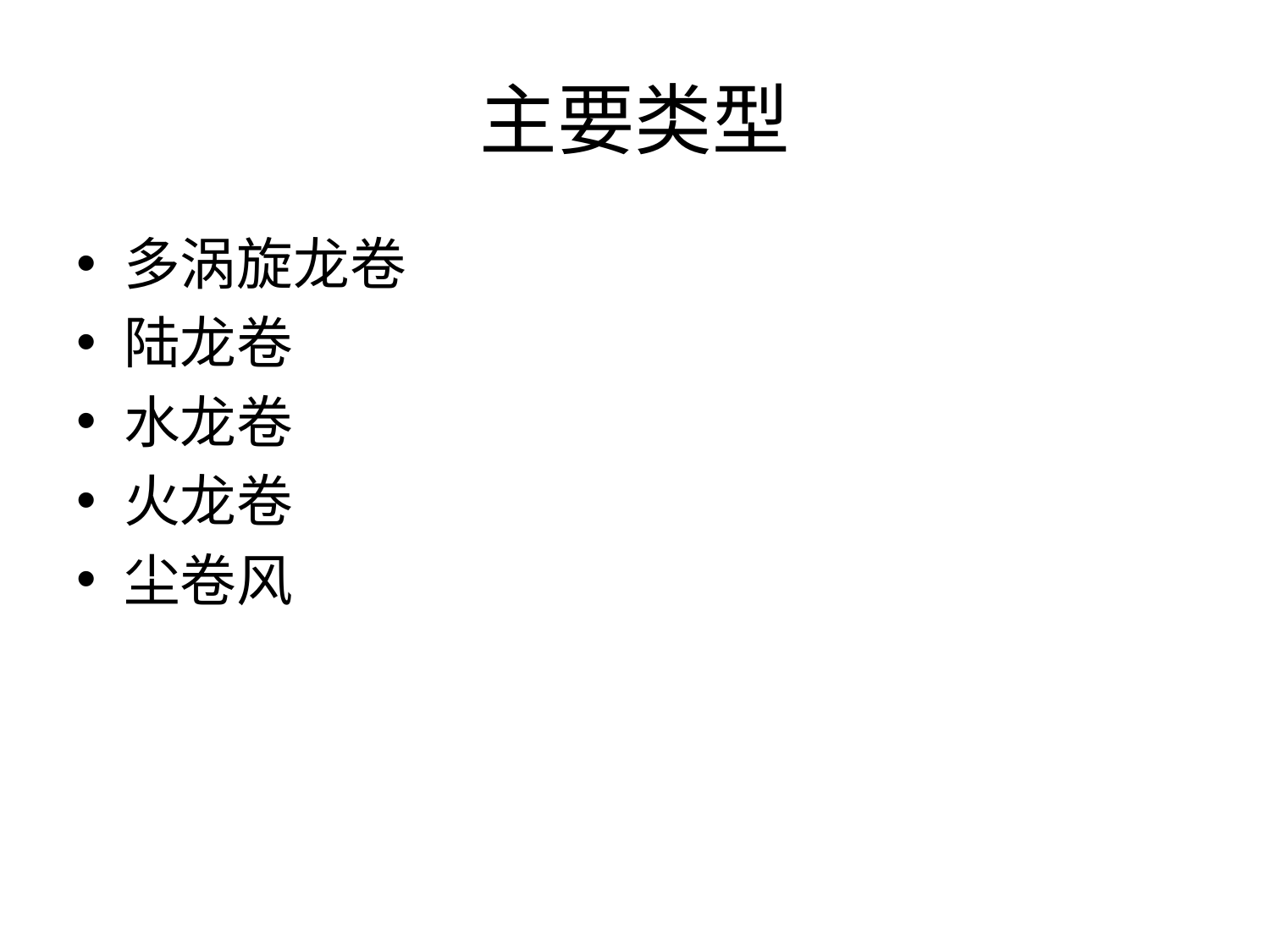

# 主要类型
多涡旋龙卷
陆龙卷
水龙卷
火龙卷
尘卷风